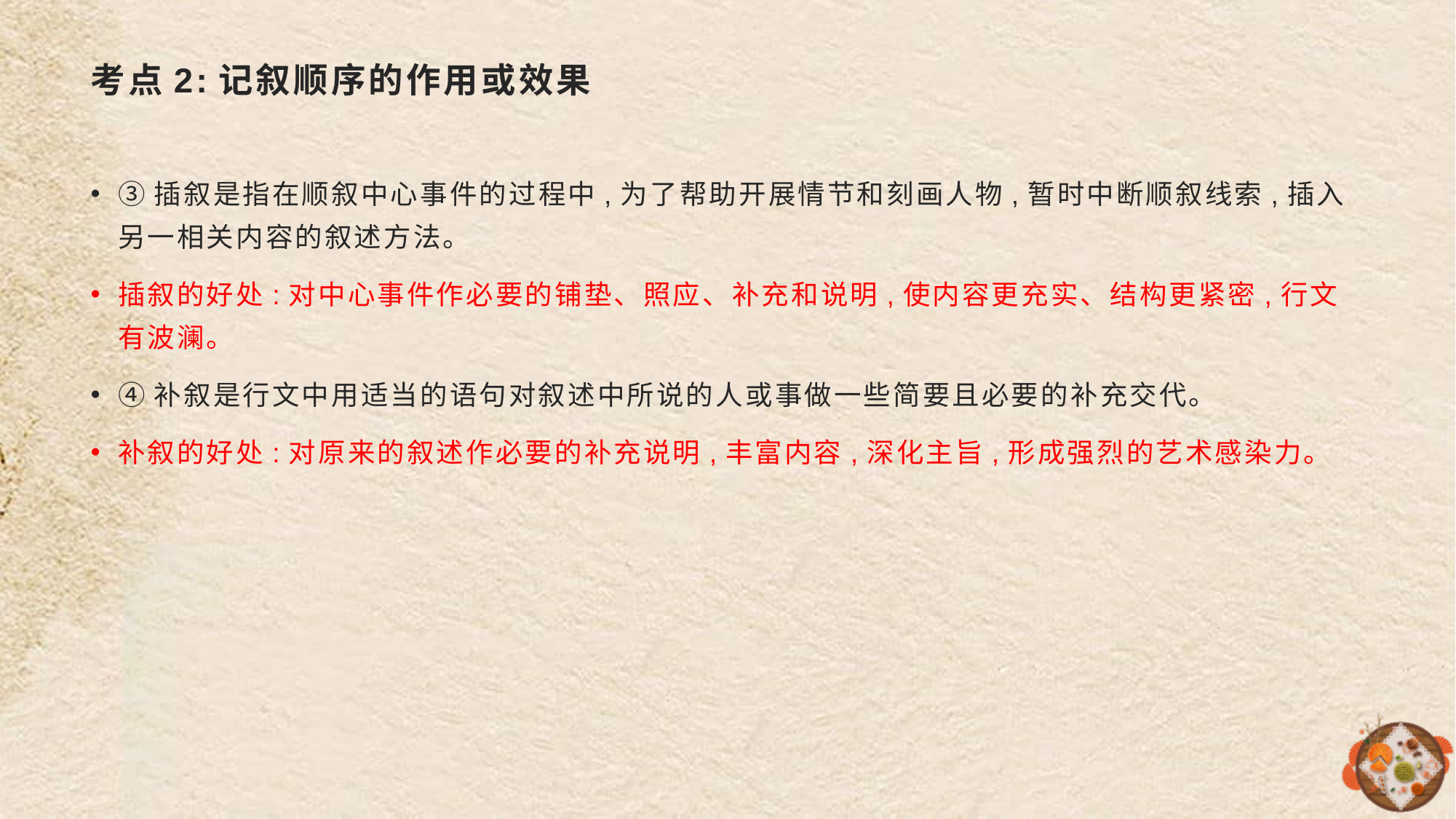

# 考点2:记叙顺序的作用或效果

③插叙是指在顺叙中心事件的过程中,为了帮助开展情节和刻画人物,暂时中断顺叙线索,插入另一相关内容的叙述方法。
插叙的好处:对中心事件作必要的铺垫、照应、补充和说明,使内容更充实、结构更紧密,行文有波澜。
④补叙是行文中用适当的语句对叙述中所说的人或事做一些简要且必要的补充交代。
补叙的好处:对原来的叙述作必要的补充说明,丰富内容,深化主旨,形成强烈的艺术感染力。